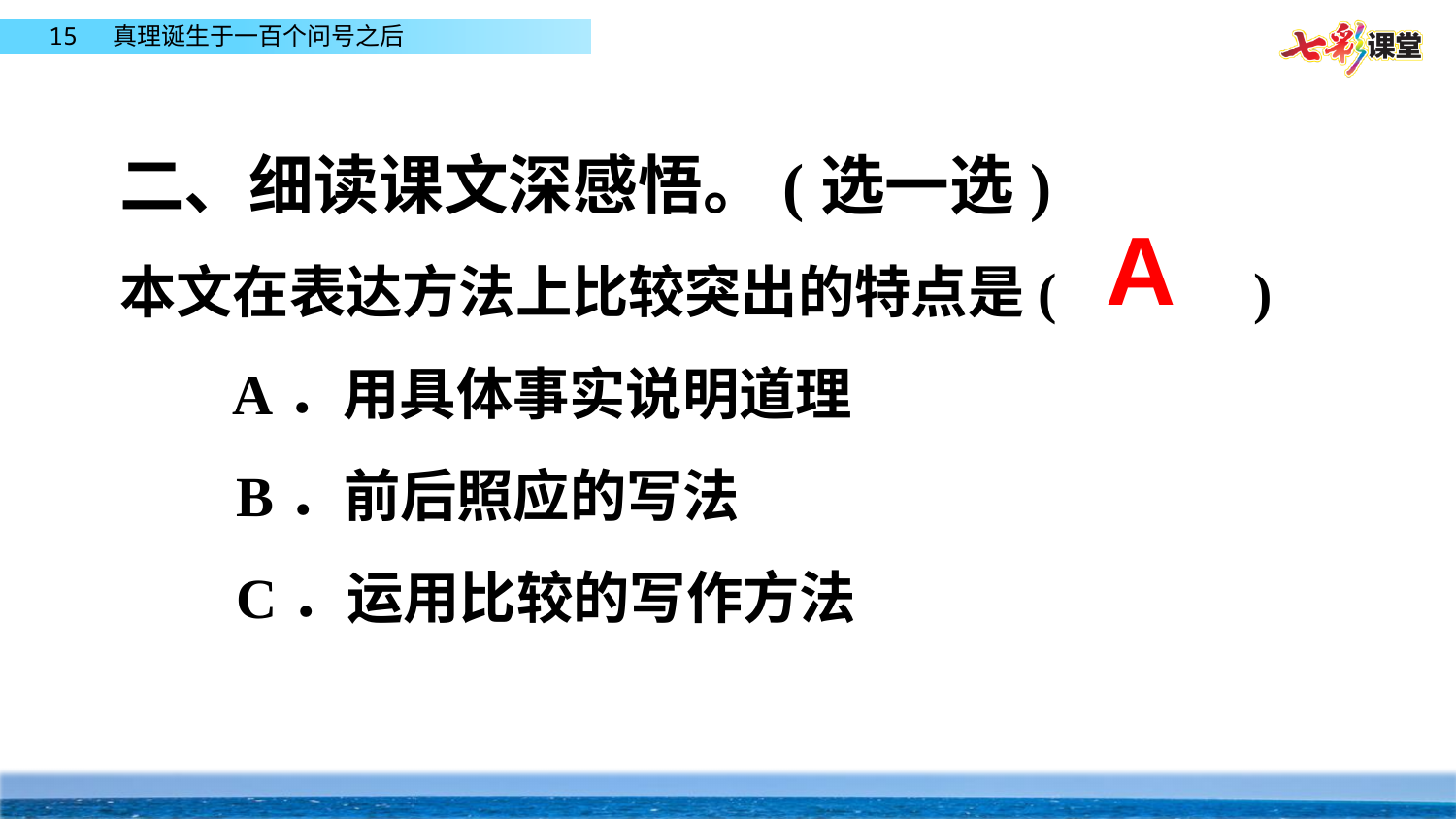

二、细读课文深感悟。(选一选)
本文在表达方法上比较突出的特点是(　　　)
        A．用具体事实说明道理
        B．前后照应的写法
        C．运用比较的写作方法
A